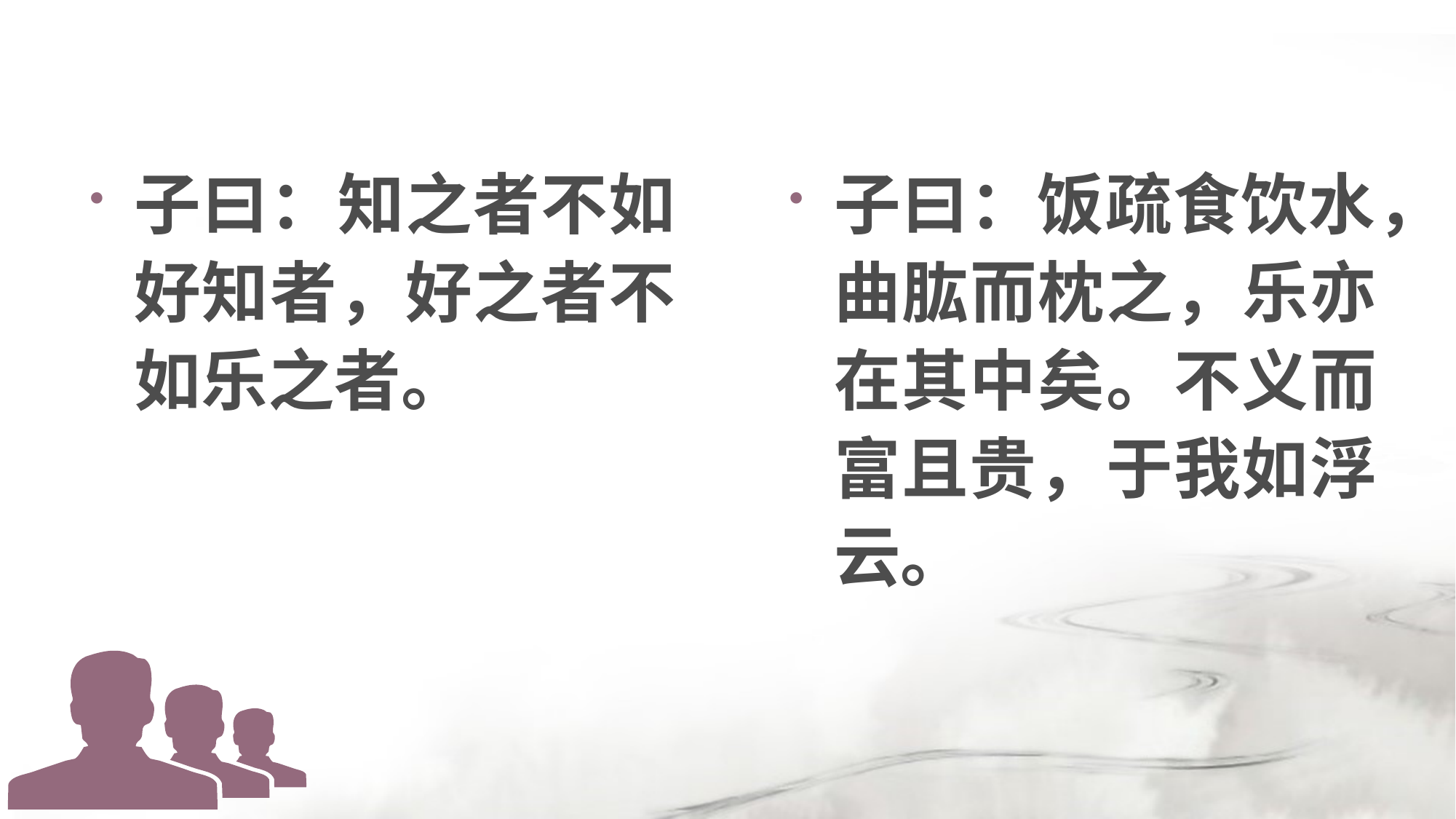

#
子曰：知之者不如好知者，好之者不如乐之者。

子曰：饭疏食饮水，曲肱而枕之，乐亦在其中矣。不义而富且贵，于我如浮云。